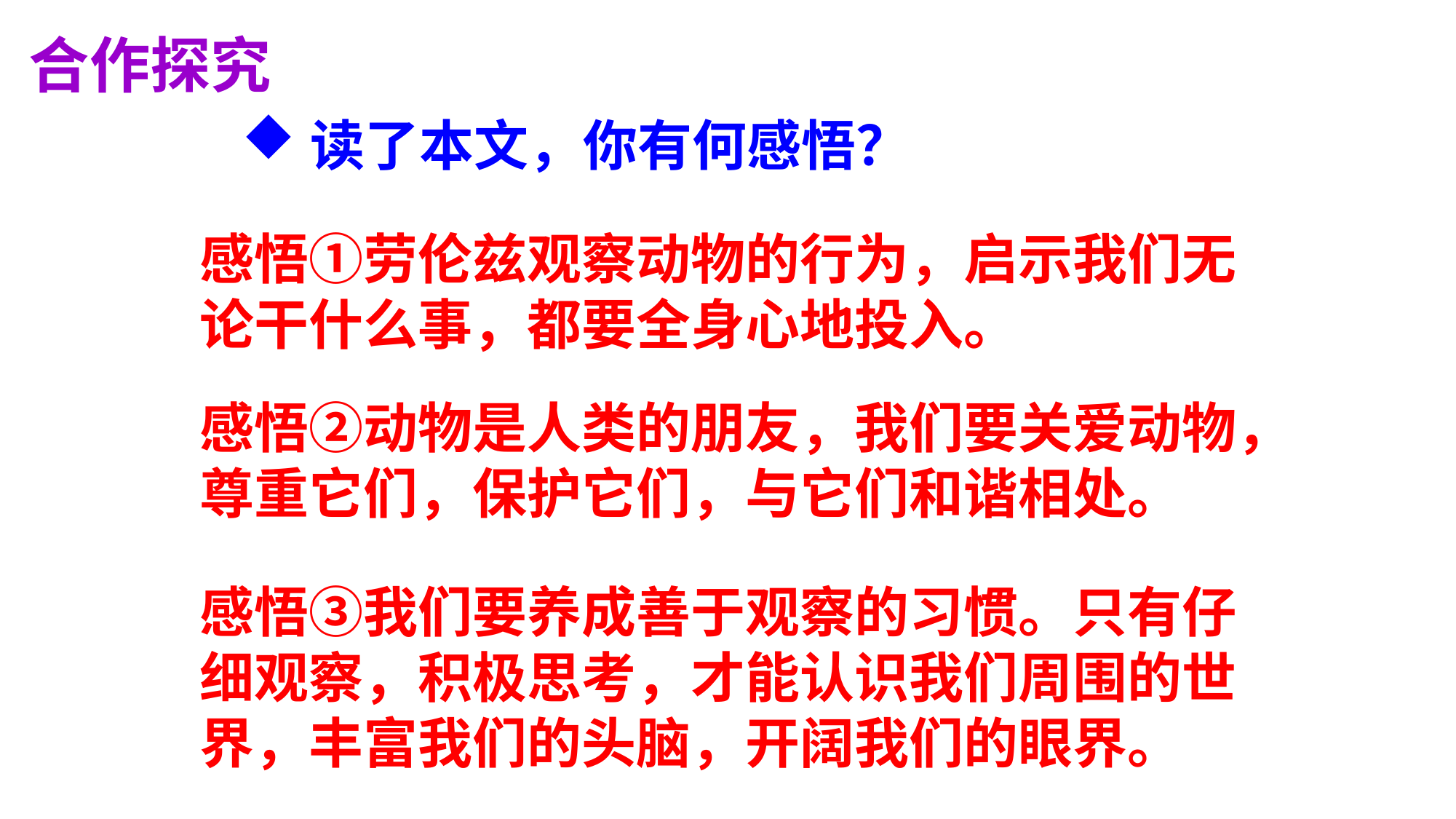

合作探究
读了本文，你有何感悟？
感悟①劳伦兹观察动物的行为，启示我们无论干什么事，都要全身心地投入。
感悟②动物是人类的朋友，我们要关爱动物，尊重它们，保护它们，与它们和谐相处。
感悟③我们要养成善于观察的习惯。只有仔细观察，积极思考，才能认识我们周围的世界，丰富我们的头脑，开阔我们的眼界。